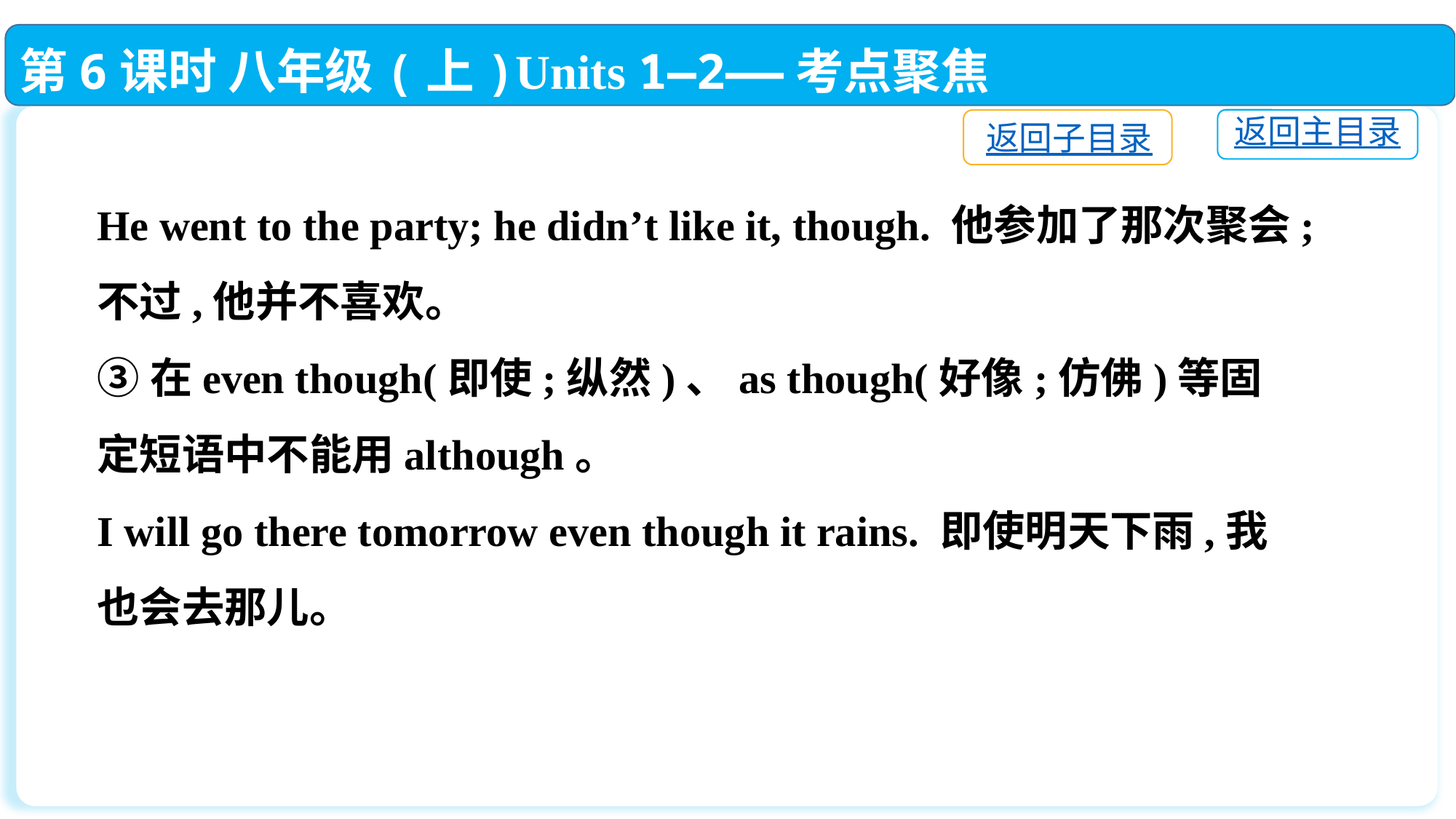

第6课时 八年级(上)Units 1—2——考点聚焦

返回主目录

返回子目录
He went to the party; he didn’t like it, though. 他参加了那次聚会;不过,他并不喜欢。
③在even though(即使;纵然)、as though(好像;仿佛)等固定短语中不能用although。
I will go there tomorrow even though it rains. 即使明天下雨,我也会去那儿。